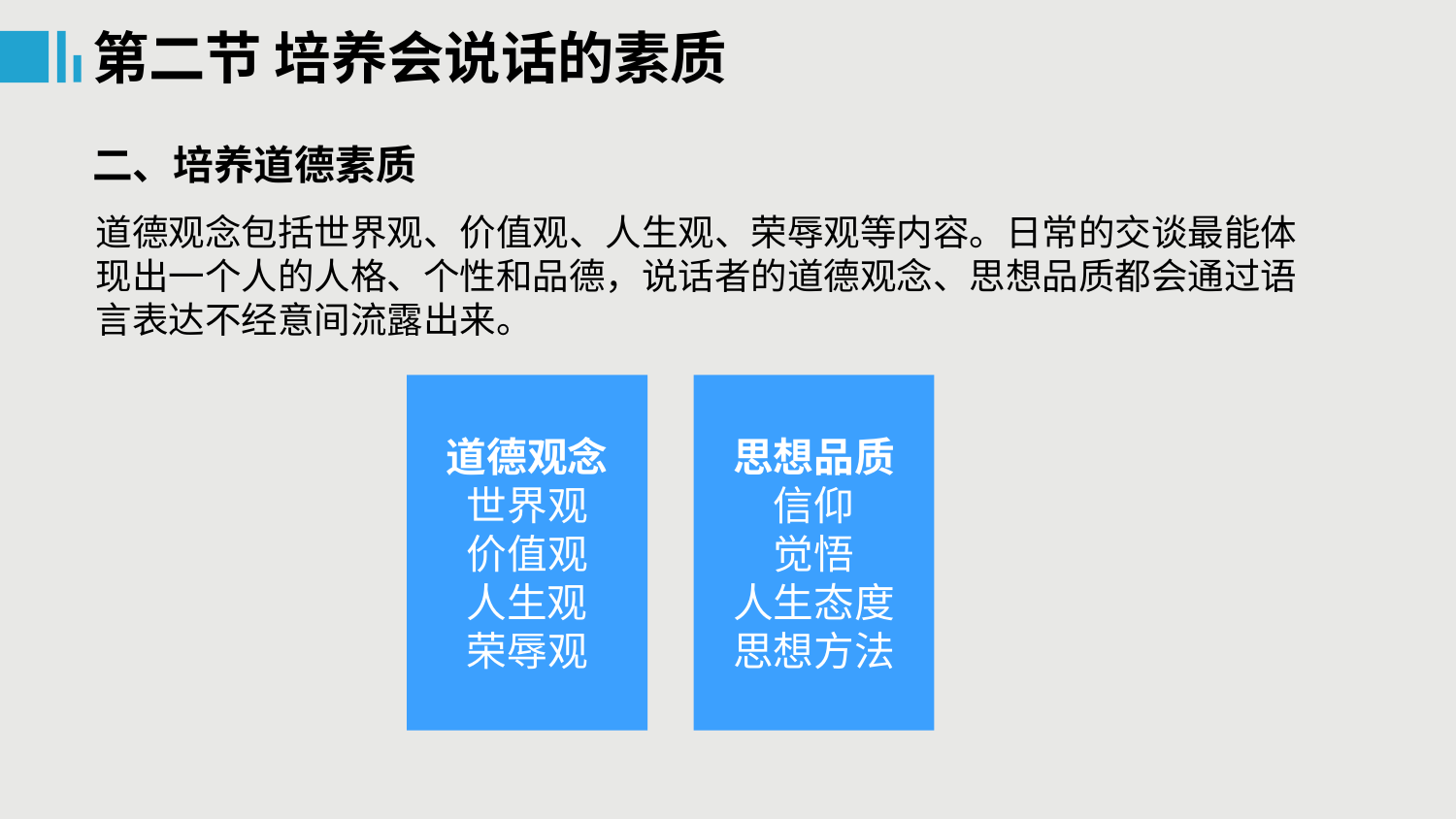

第二节 培养会说话的素质

二、培养道德素质
道德观念包括世界观、价值观、人生观、荣辱观等内容。日常的交谈最能体现出一个人的人格、个性和品德，说话者的道德观念、思想品质都会通过语言表达不经意间流露出来。
道德观念
世界观
价值观
人生观
荣辱观
思想品质
信仰
觉悟
人生态度
思想方法